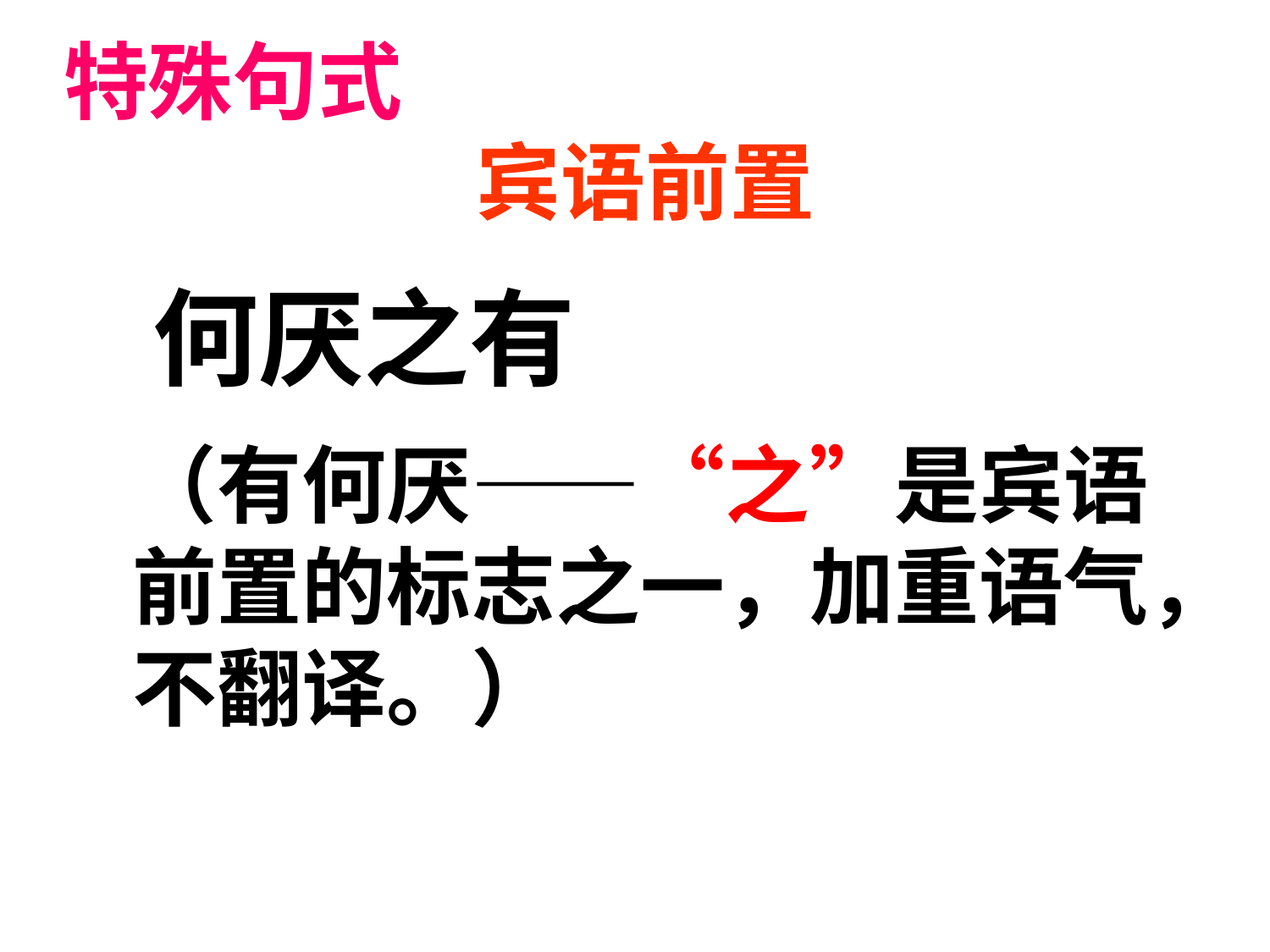

特殊句式
宾语前置
何厌之有
（有何厌——“之”是宾语前置的标志之一，加重语气，不翻译。）